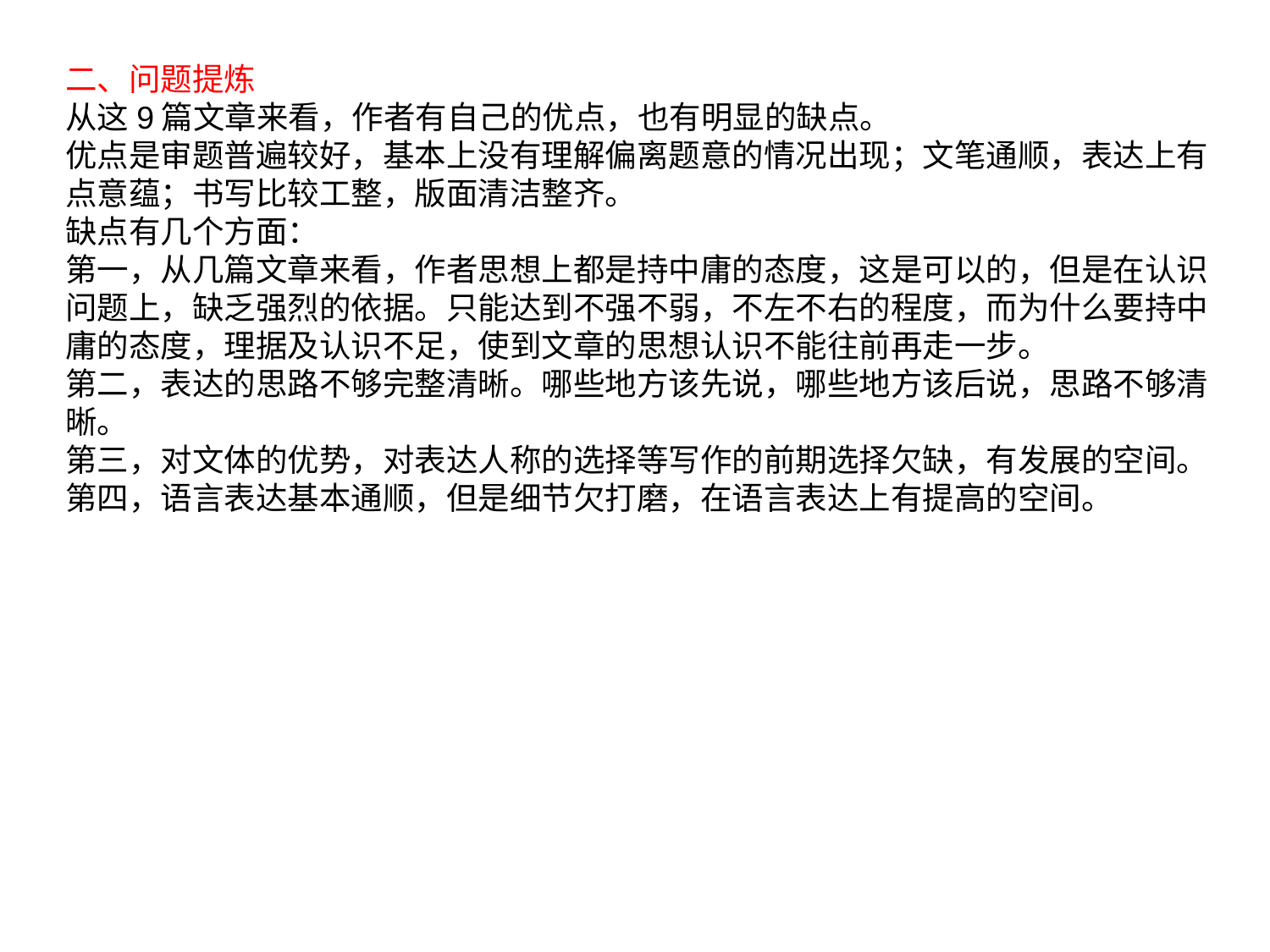

二、问题提炼
从这9篇文章来看，作者有自己的优点，也有明显的缺点。
优点是审题普遍较好，基本上没有理解偏离题意的情况出现；文笔通顺，表达上有点意蕴；书写比较工整，版面清洁整齐。
缺点有几个方面：
第一，从几篇文章来看，作者思想上都是持中庸的态度，这是可以的，但是在认识问题上，缺乏强烈的依据。只能达到不强不弱，不左不右的程度，而为什么要持中庸的态度，理据及认识不足，使到文章的思想认识不能往前再走一步。
第二，表达的思路不够完整清晰。哪些地方该先说，哪些地方该后说，思路不够清晰。
第三，对文体的优势，对表达人称的选择等写作的前期选择欠缺，有发展的空间。
第四，语言表达基本通顺，但是细节欠打磨，在语言表达上有提高的空间。